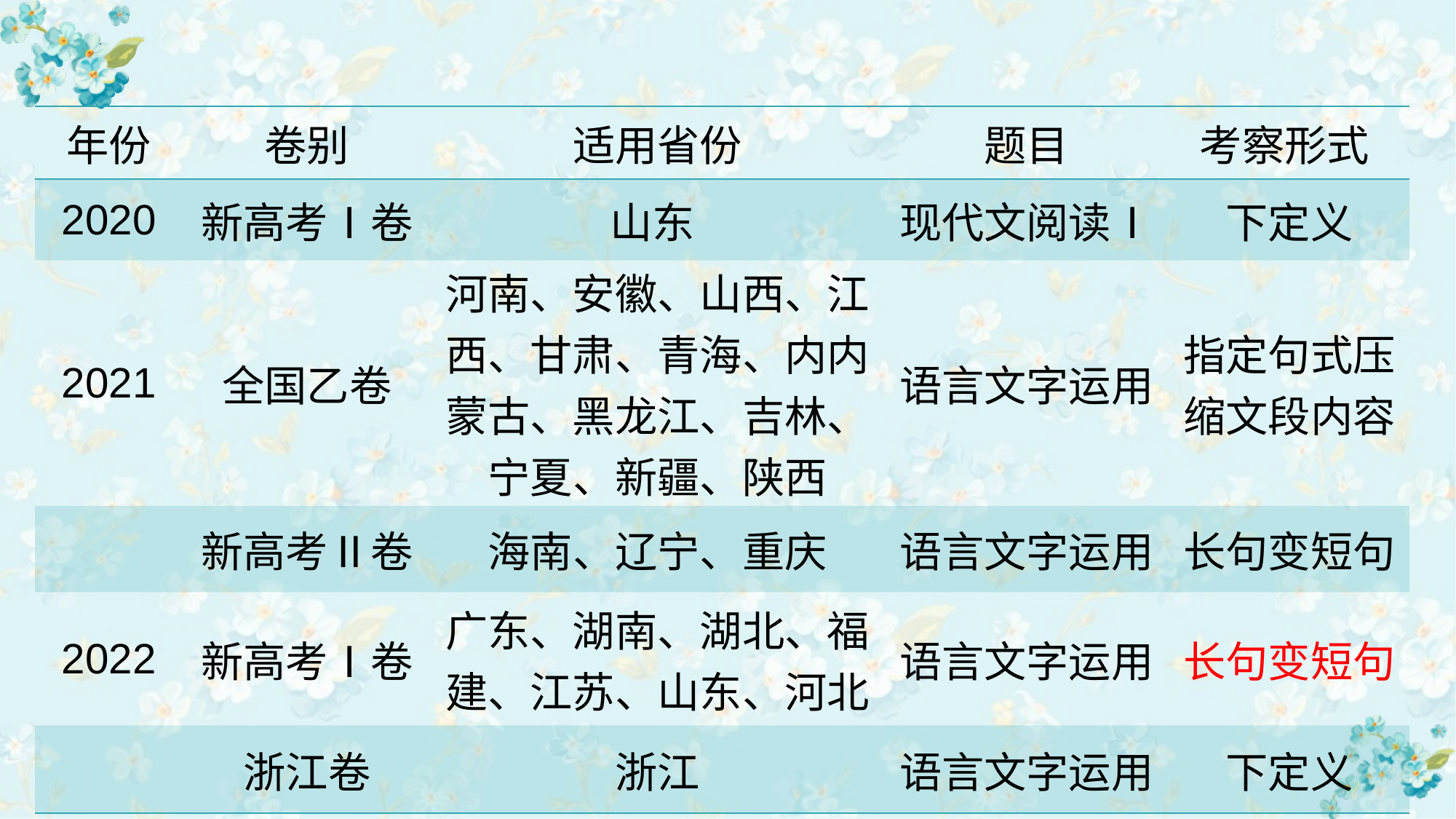

| 年份 | 卷别 | 适用省份 | 题目 | 考察形式 |
| --- | --- | --- | --- | --- |
| 2020 | 新高考Ⅰ卷 | 山东 | 现代文阅读Ⅰ | 下定义 |
| 2021 | 全国乙卷 | 河南、安徽、山西、江西、甘肃、青海、内内蒙古、黑龙江、吉林、宁夏、新疆、陕西 | 语言文字运用 | 指定句式压缩文段内容 |
|  | 新高考Ⅱ卷 | 海南、辽宁、重庆 | 语言文字运用 | 长句变短句 |
| 2022 | 新高考Ⅰ卷 | 广东、湖南、湖北、福建、江苏、山东、河北 | 语言文字运用 | 长句变短句 |
|  | 浙江卷 | 浙江 | 语言文字运用 | 下定义 |